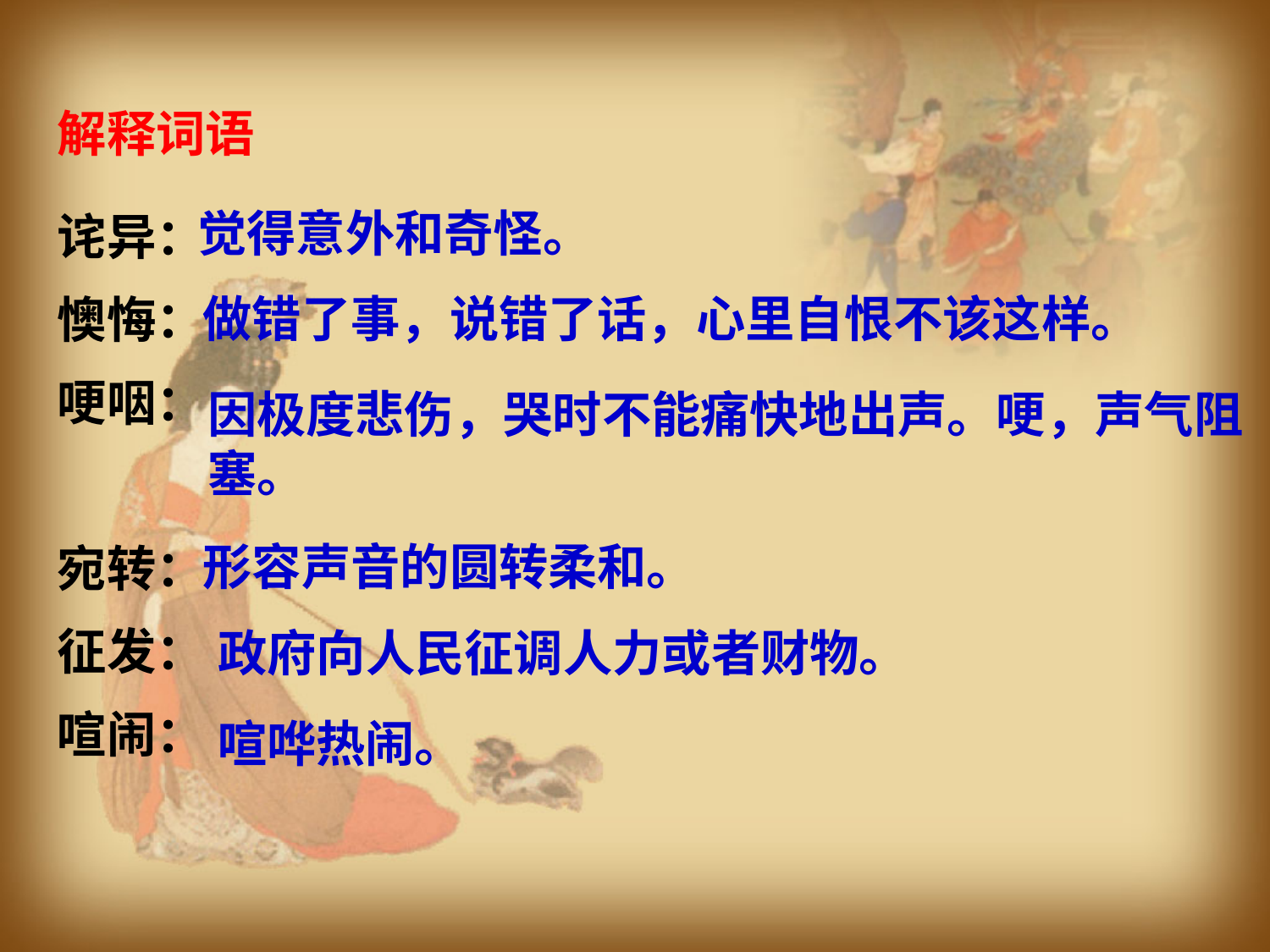

解释词语
诧异：
懊悔：
哽咽：

宛转：
征发：
喧闹：
觉得意外和奇怪。
做错了事，说错了话，心里自恨不该这样。
因极度悲伤，哭时不能痛快地出声。哽，声气阻塞。
形容声音的圆转柔和。
政府向人民征调人力或者财物。
喧哗热闹。